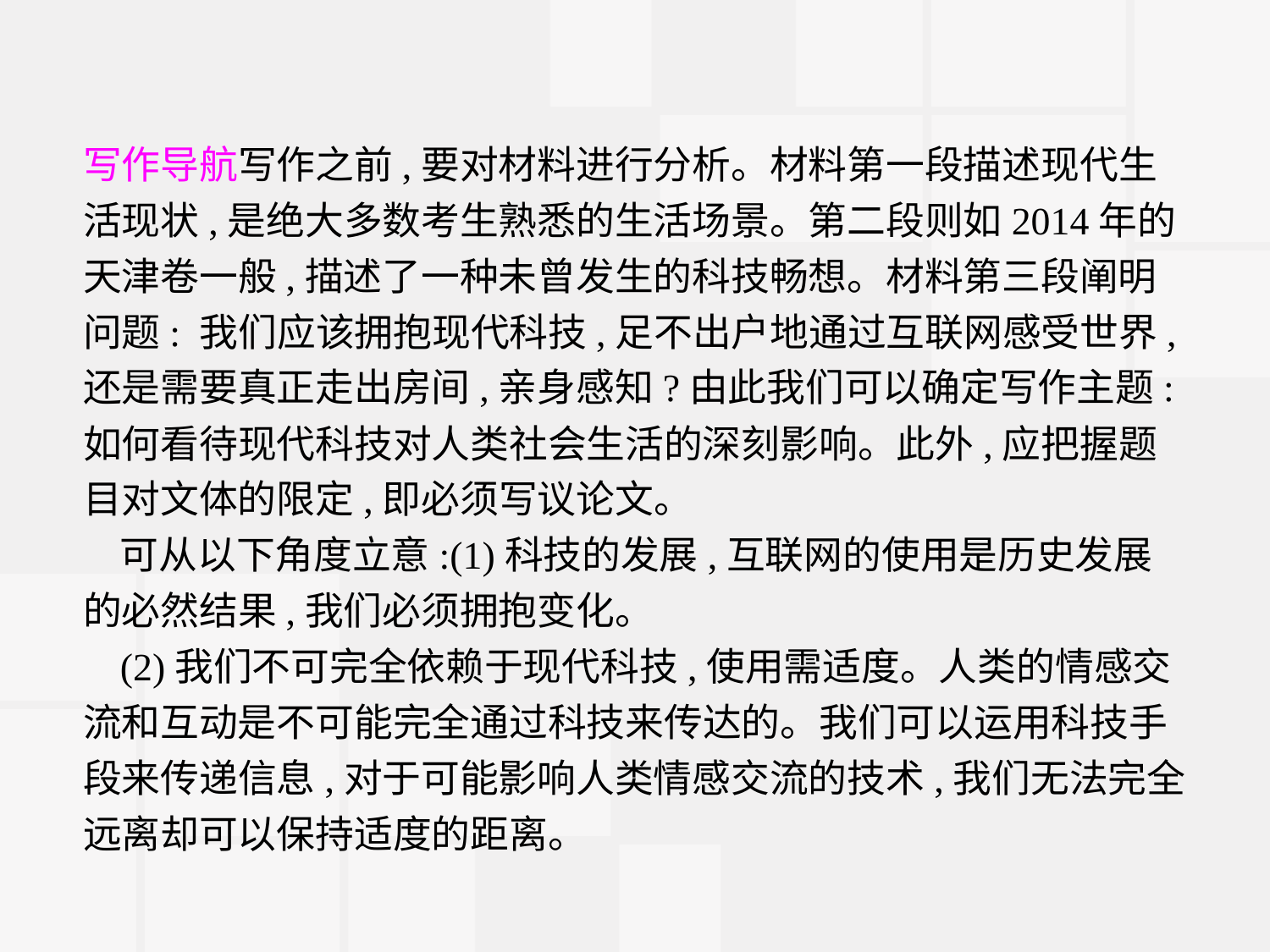

写作导航写作之前,要对材料进行分析。材料第一段描述现代生活现状,是绝大多数考生熟悉的生活场景。第二段则如2014年的天津卷一般,描述了一种未曾发生的科技畅想。材料第三段阐明问题: 我们应该拥抱现代科技,足不出户地通过互联网感受世界,还是需要真正走出房间,亲身感知?由此我们可以确定写作主题:如何看待现代科技对人类社会生活的深刻影响。此外,应把握题目对文体的限定,即必须写议论文。
可从以下角度立意:(1)科技的发展,互联网的使用是历史发展的必然结果,我们必须拥抱变化。
(2)我们不可完全依赖于现代科技,使用需适度。人类的情感交流和互动是不可能完全通过科技来传达的。我们可以运用科技手段来传递信息,对于可能影响人类情感交流的技术,我们无法完全远离却可以保持适度的距离。